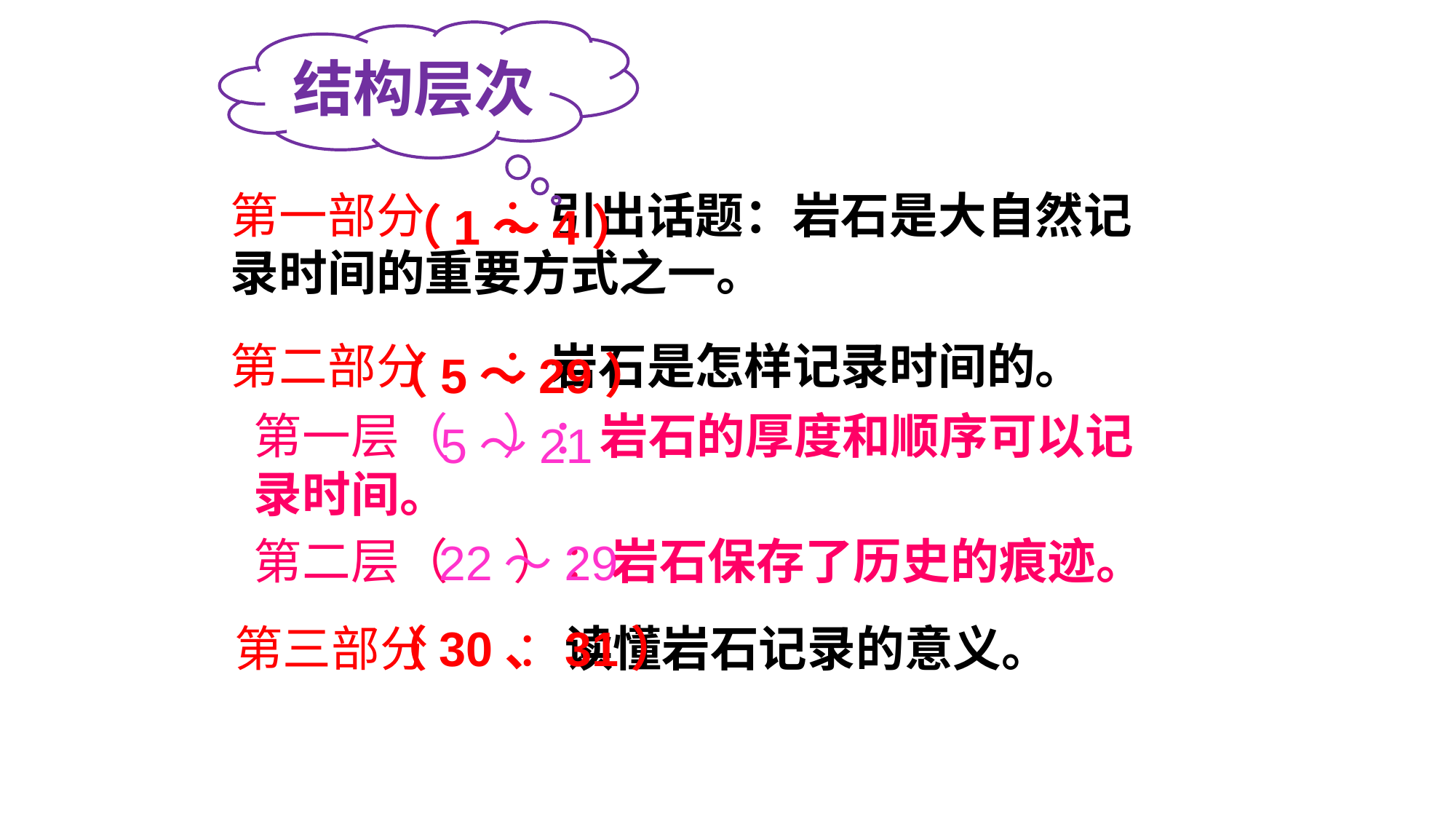

结构层次
第一部分       ：引出话题：岩石是大自然记录时间的重要方式之一。
（1～4）
第二部分       ：岩石是怎样记录时间的。
（5～29）
第一层（     ）：岩石的厚度和顺序可以记录时间。
第二层（      ）：岩石保存了历史的痕迹。
5～21
22～29
第三部分        ：读懂岩石记录的意义。
（30、31）